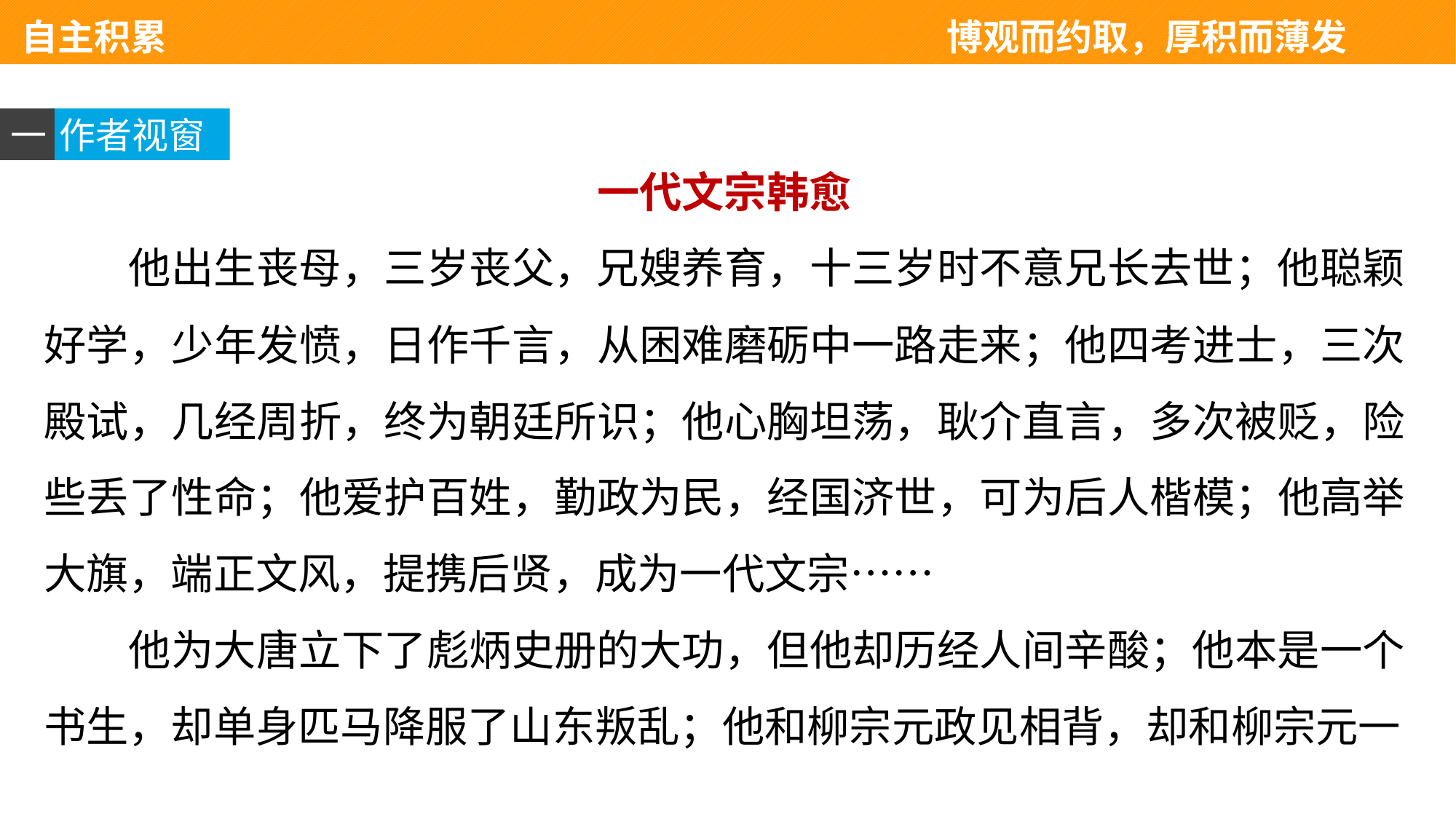

自主积累                                 　　　　　　　　　　　　　　博观而约取，厚积而薄发
一
作者视窗
一代文宗韩愈
他出生丧母，三岁丧父，兄嫂养育，十三岁时不意兄长去世；他聪颖好学，少年发愤，日作千言，从困难磨砺中一路走来；他四考进士，三次殿试，几经周折，终为朝廷所识；他心胸坦荡，耿介直言，多次被贬，险些丢了性命；他爱护百姓，勤政为民，经国济世，可为后人楷模；他高举大旗，端正文风，提携后贤，成为一代文宗……
他为大唐立下了彪炳史册的大功，但他却历经人间辛酸；他本是一个书生，却单身匹马降服了山东叛乱；他和柳宗元政见相背，却和柳宗元一